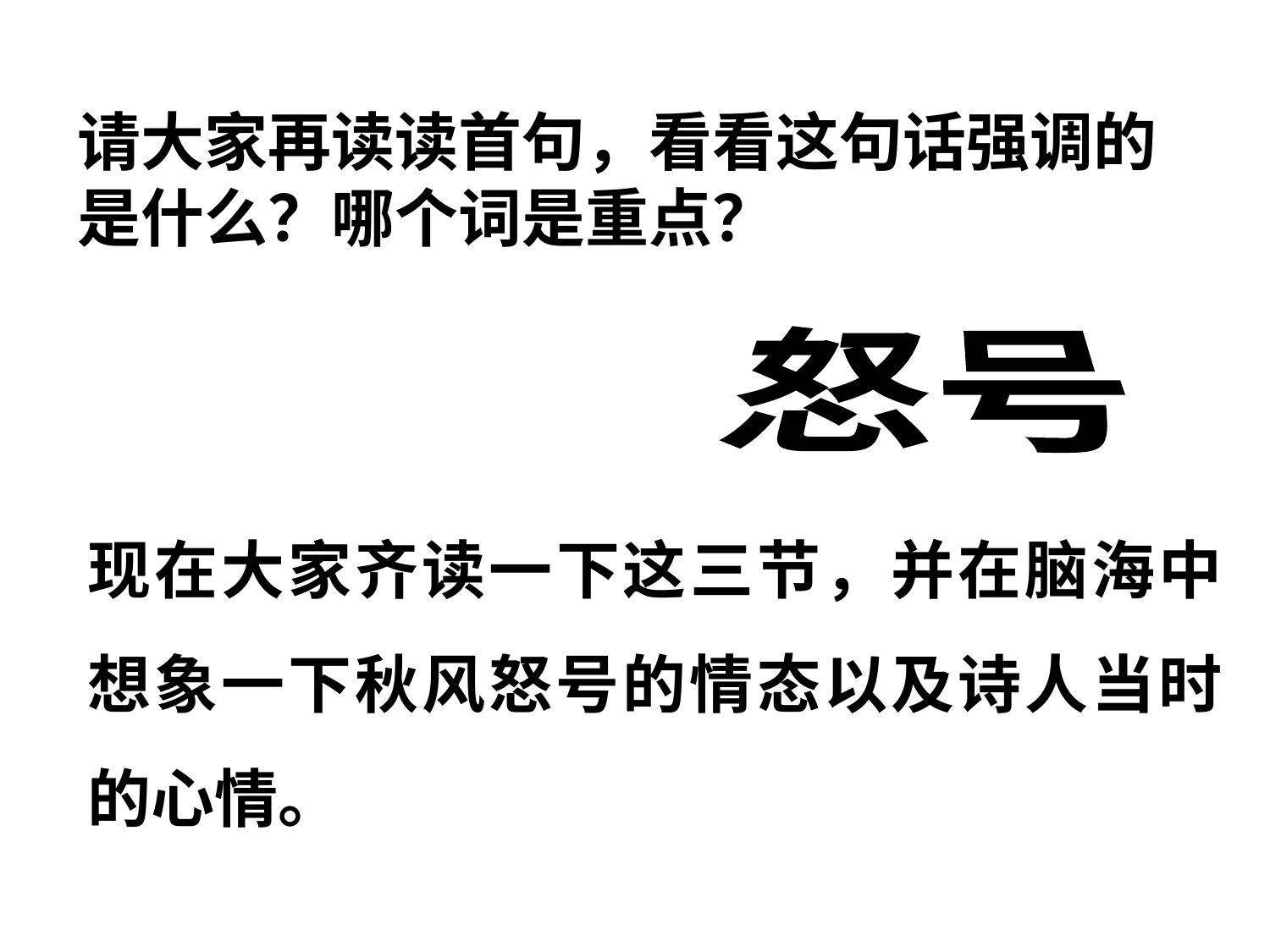

请大家再读读首句，看看这句话强调的是什么？哪个词是重点？
怒号
现在大家齐读一下这三节，并在脑海中想象一下秋风怒号的情态以及诗人当时的心情。